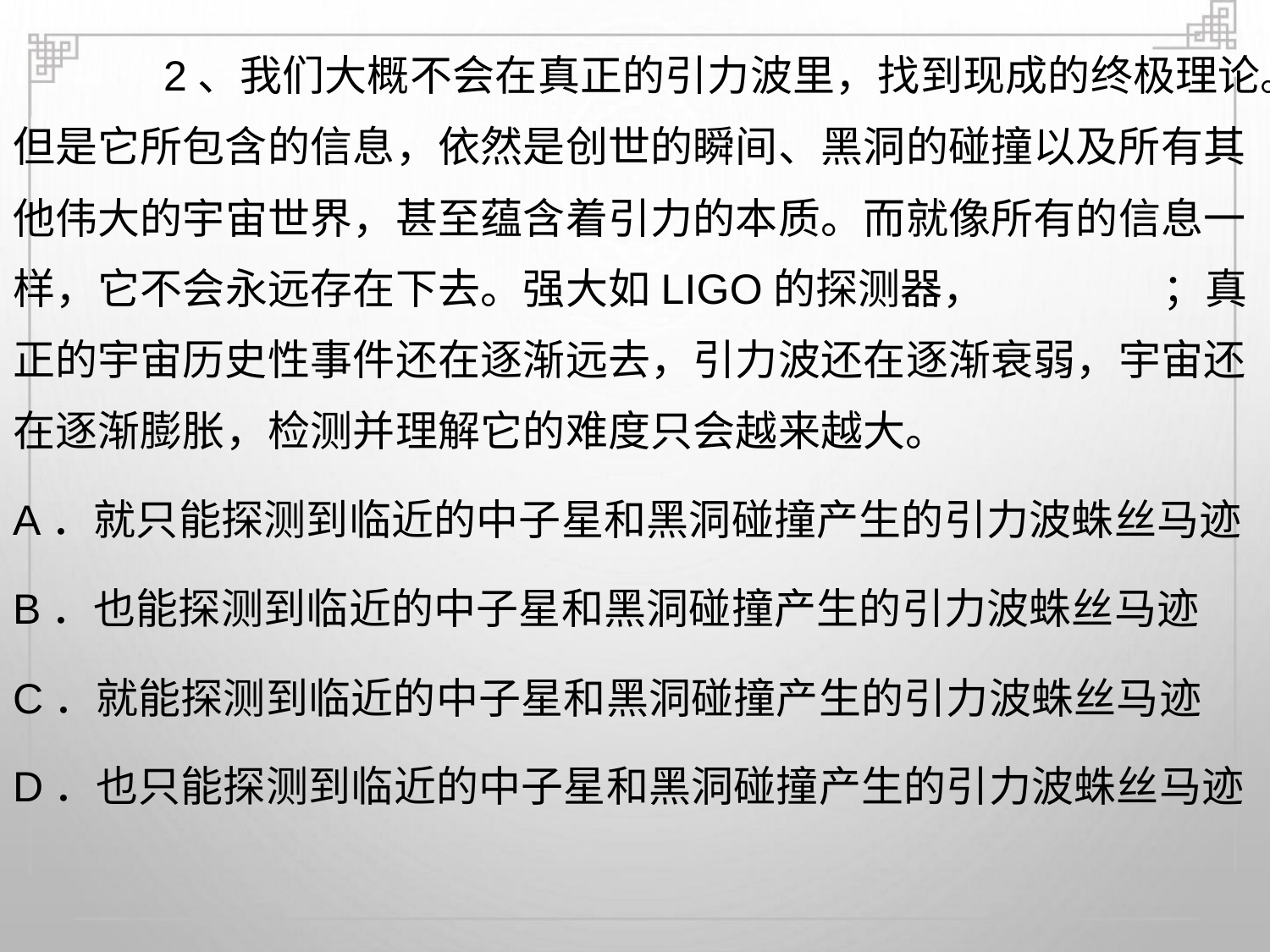

2、我们大概不会在真正的引力波里，找到现成的终极理论。
但是它所包含的信息，依然是创世的瞬间、黑洞的碰撞以及所有其
他伟大的宇宙世界，甚至蕴含着引力的本质。而就像所有的信息一
样，它不会永远存在下去。强大如LIGO的探测器，
；真
正的宇宙历史性事件还在逐渐远去，引力波还在逐渐衰弱，宇宙还
在逐渐膨胀，检测并理解它的难度只会越来越大。
A．就只能探测到临近的中子星和黑洞碰撞产生的引力波蛛丝马迹
B．也能探测到临近的中子星和黑洞碰撞产生的引力波蛛丝马迹
C．就能探测到临近的中子星和黑洞碰撞产生的引力波蛛丝马迹
D．也只能探测到临近的中子星和黑洞碰撞产生的引力波蛛丝马迹